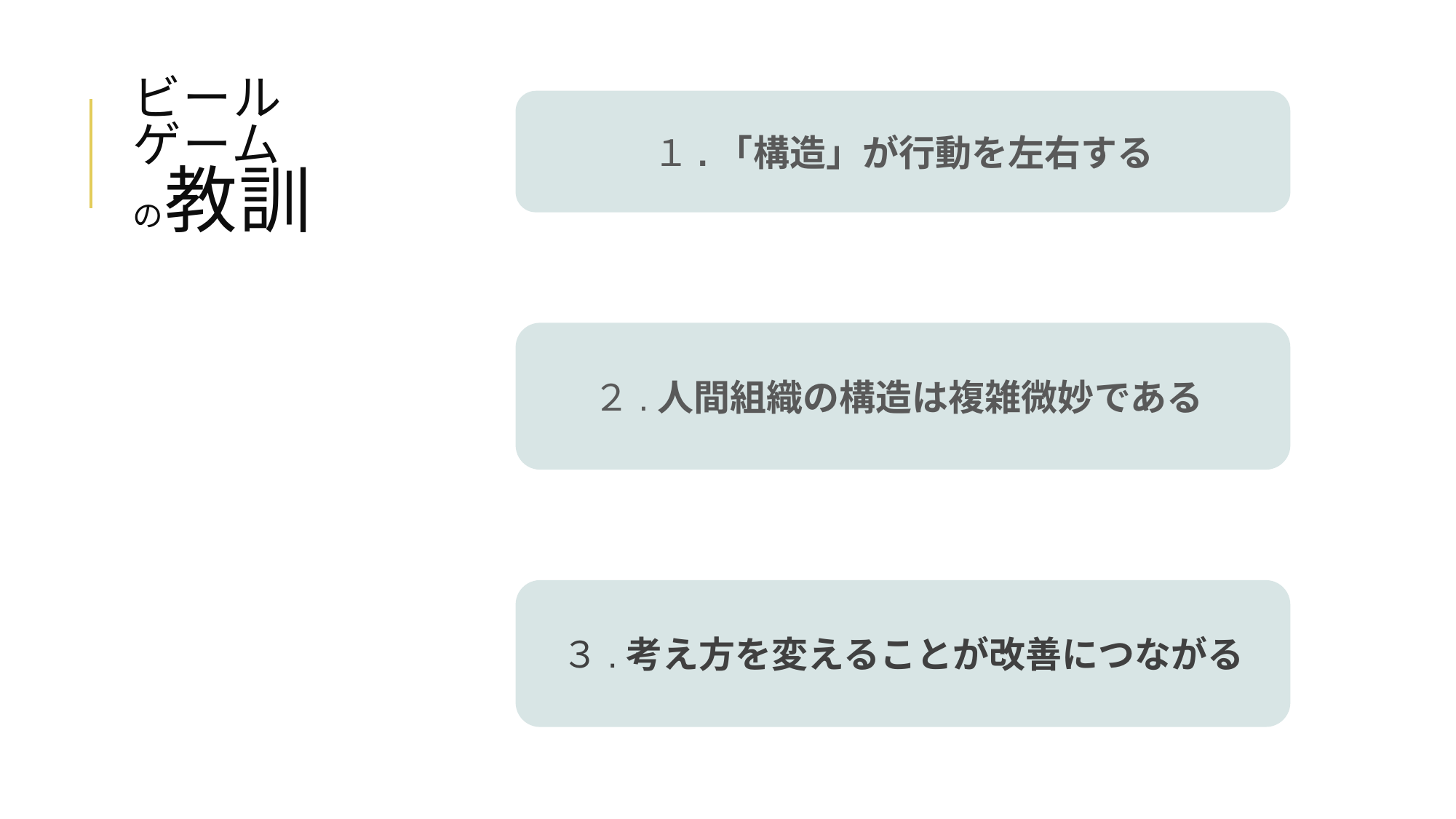

# ビール ゲーム の教訓

１.「構造」が行動を左右する
２.人間組織の構造は複雑微妙である
３.考え方を変えることが改善につながる